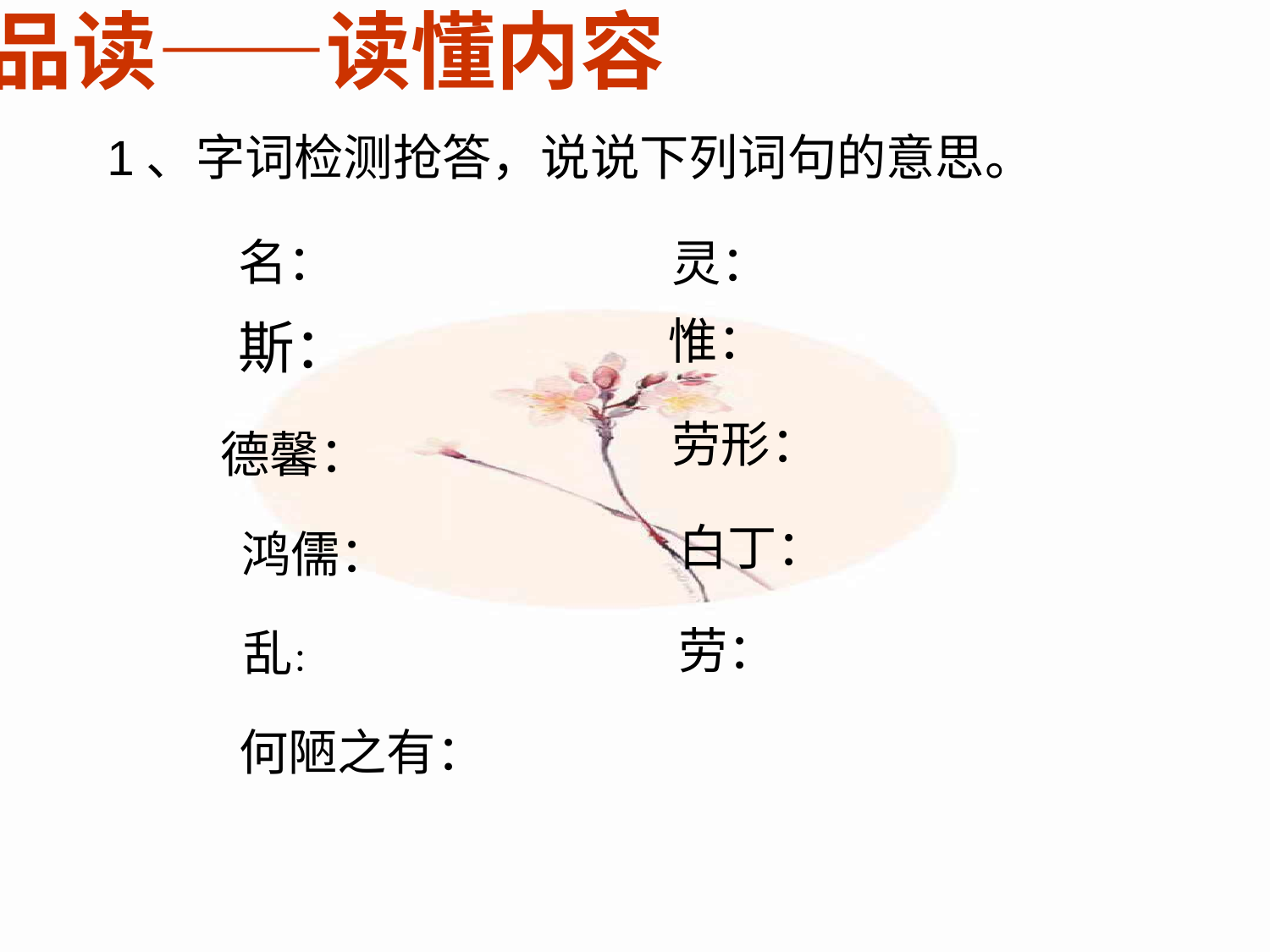

品读——读懂内容
1、字词检测抢答，说说下列词句的意思。
名：
灵：
惟：
斯：

劳形：
德馨：
白丁：
鸿儒：
劳：
乱：
何陋之有：